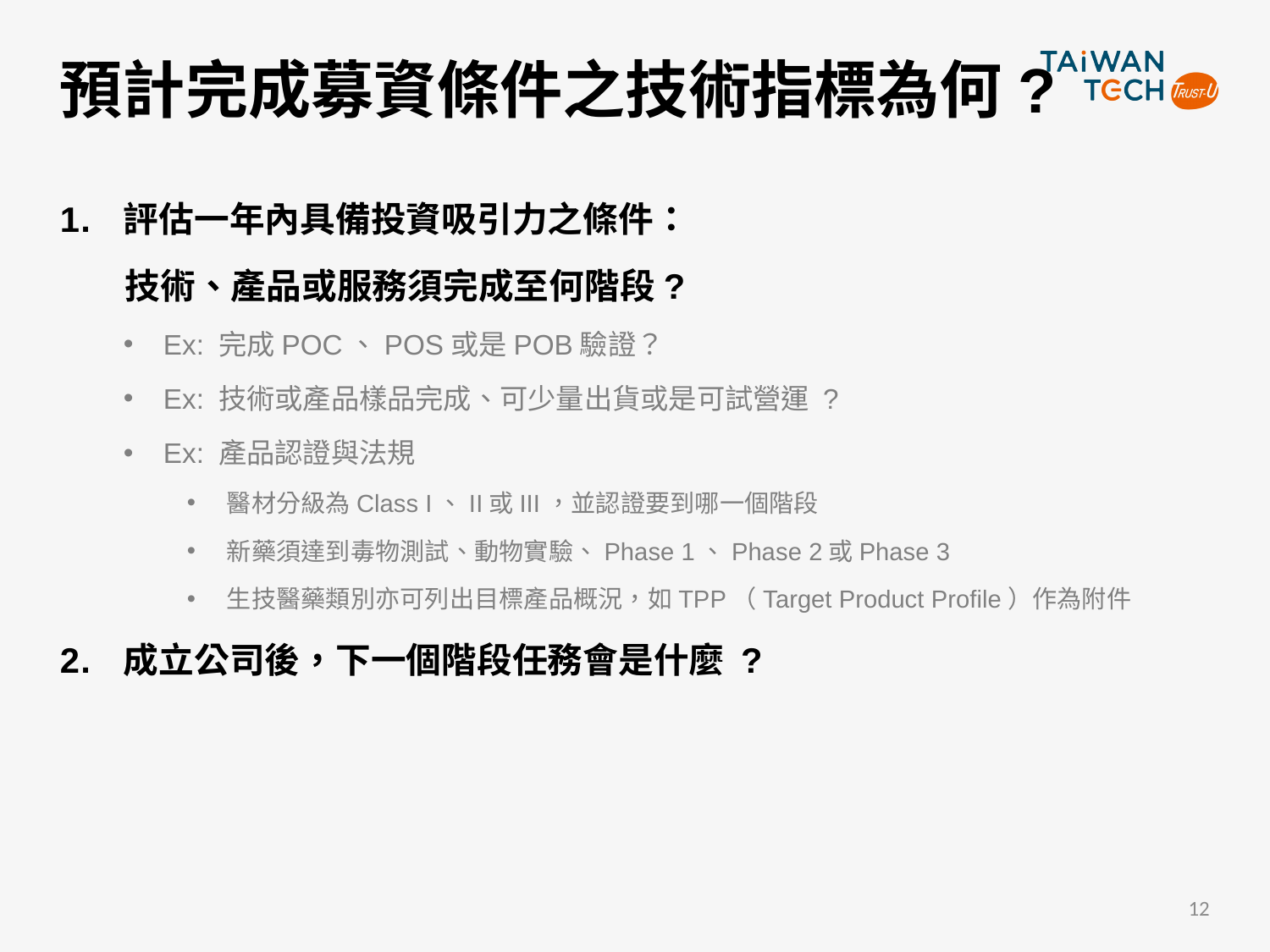

# 預計完成募資條件之技術指標為何?
評估一年內具備投資吸引力之條件：
       技術、產品或服務須完成至何階段?
Ex: 完成POC、POS或是POB驗證？
Ex: 技術或產品樣品完成、可少量出貨或是可試營運 ?
Ex: 產品認證與法規
醫材分級為Class I、II或III，並認證要到哪一個階段
新藥須達到毒物測試、動物實驗、Phase 1、Phase 2或Phase 3
生技醫藥類別亦可列出目標產品概況，如TPP（Target Product Profile）作為附件
成立公司後，下一個階段任務會是什麼 ?

12